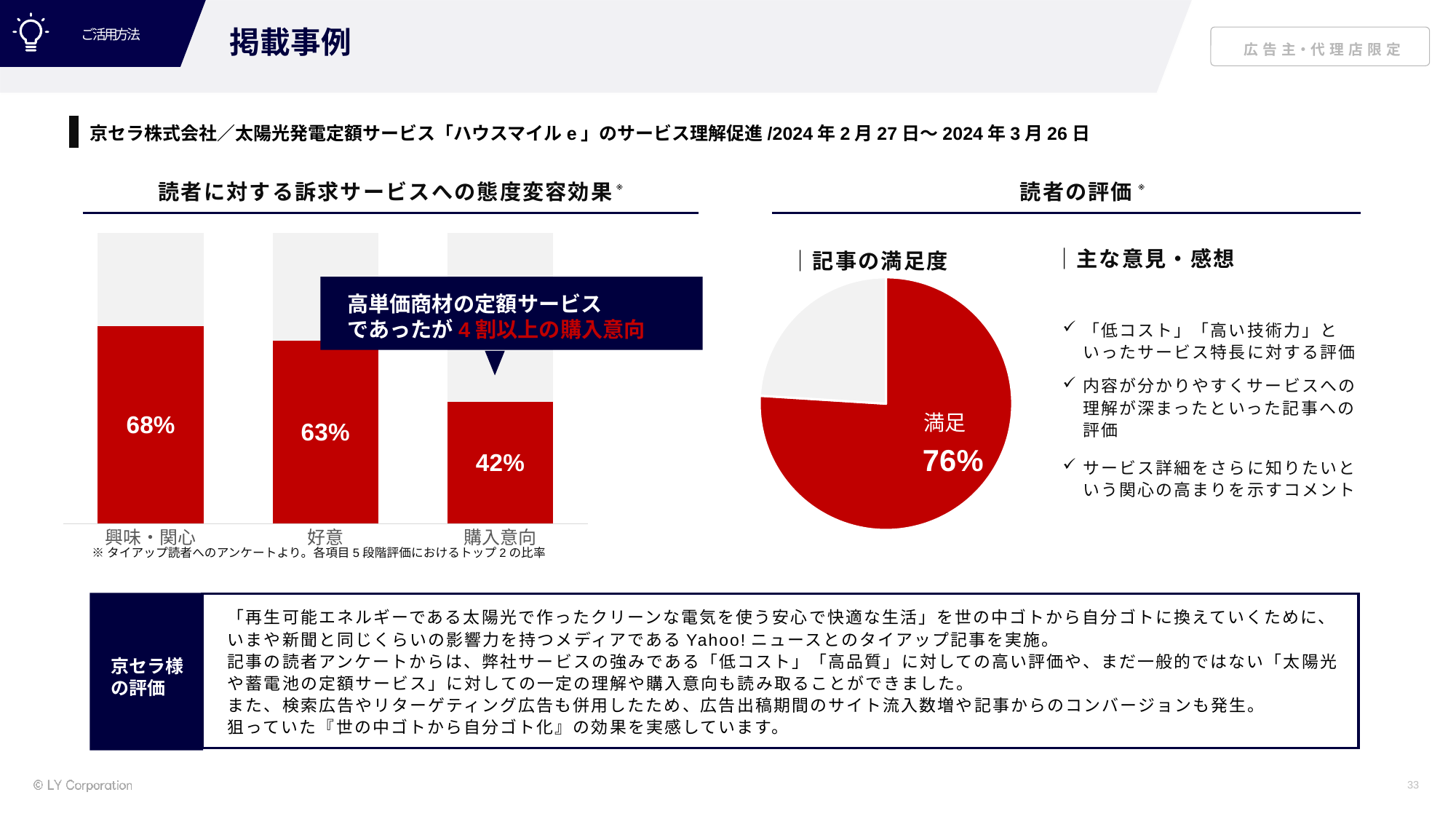

ご活用方法

掲載事例
京セラ株式会社／太陽光発電定額サービス「ハウスマイルe」のサービス理解促進/2024年2月27日〜2024年3月26日
※
※
読者に対する訴求サービスへの態度変容効果
読者の評価

### Chart

| Category |  |  |
|---|---|---|
| 興味・関心 | 0.68 | 0.32 |
| 好意 | 0.63 | 0.37 |
| 購入意向 | 0.42 | 0.58 |
｜主な意見・感想
｜記事の満足度

### Chart

| Category |  |
|---|---|
高単価商材の定額サービス
であったが4割以上の購入意向
「低コスト」「高い技術力」といったサービス特長に対する評価

内容が分かりやすくサービスへの理解が深まったといった記事への評価

サービス詳細をさらに知りたいという関心の高まりを示すコメント

満足
※タイアップ読者へのアンケートより。各項目5段階評価におけるトップ2の比率

「再生可能エネルギーである太陽光で作ったクリーンな電気を使う安心で快適な生活」を世の中ゴトから自分ゴトに換えていくために、
いまや新聞と同じくらいの影響力を持つメディアであるYahoo!ニュースとのタイアップ記事を実施。
記事の読者アンケートからは、弊社サービスの強みである「低コスト」「高品質」に対しての高い評価や、まだ一般的ではない「太陽光や蓄電池の定額サービス」に対しての一定の理解や購入意向も読み取ることができました。
また、検索広告やリターゲティング広告も併用したため、広告出稿期間のサイト流入数増や記事からのコンバージョンも発生。
狙っていた『世の中ゴトから自分ゴト化』の効果を実感しています。

京セラ様
の評価